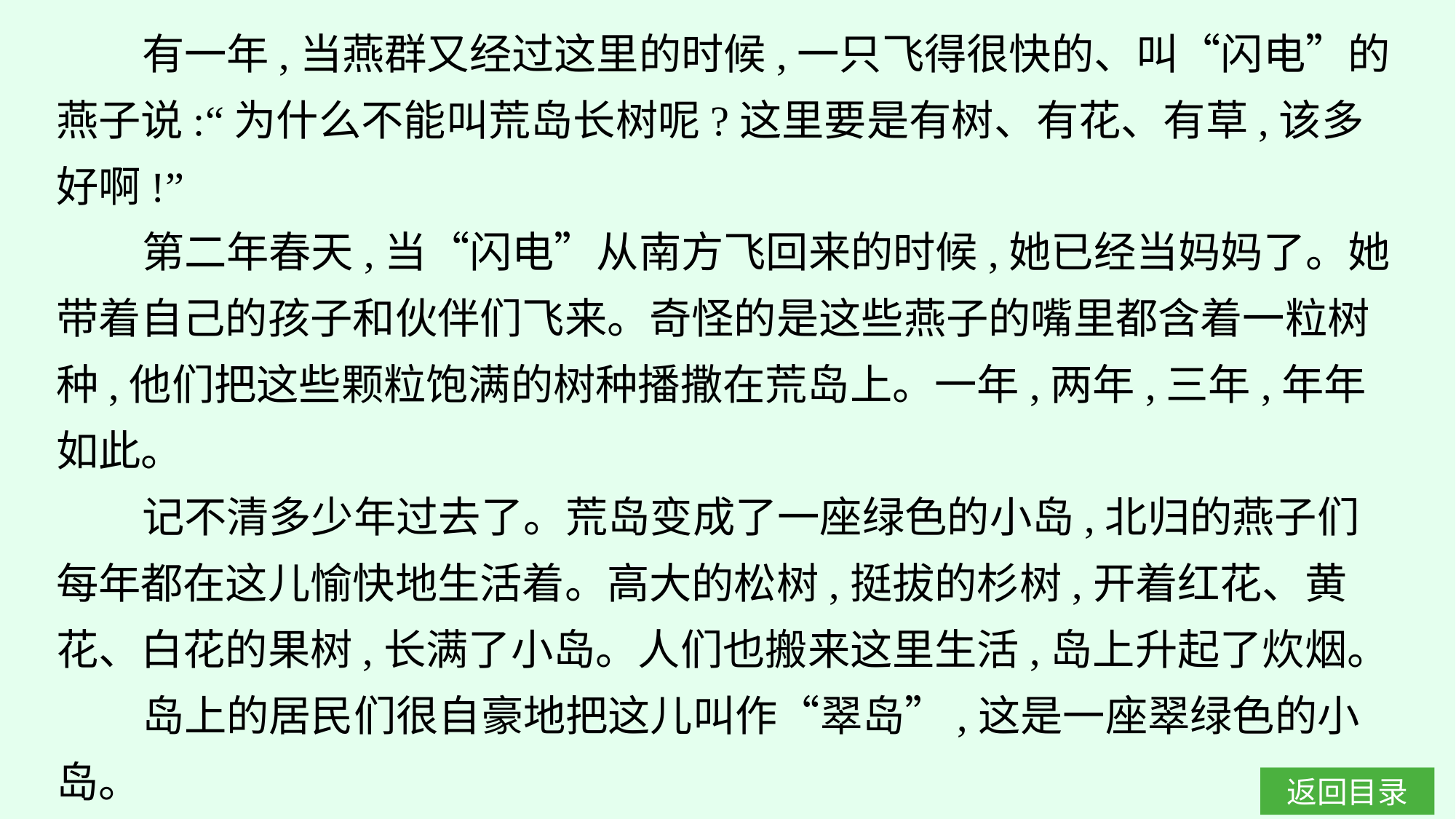

有一年,当燕群又经过这里的时候,一只飞得很快的、叫“闪电”的燕子说:“为什么不能叫荒岛长树呢?这里要是有树、有花、有草,该多好啊!”
第二年春天,当“闪电”从南方飞回来的时候,她已经当妈妈了。她带着自己的孩子和伙伴们飞来。奇怪的是这些燕子的嘴里都含着一粒树种,他们把这些颗粒饱满的树种播撒在荒岛上。一年,两年,三年,年年如此。
记不清多少年过去了。荒岛变成了一座绿色的小岛,北归的燕子们每年都在这儿愉快地生活着。高大的松树,挺拔的杉树,开着红花、黄花、白花的果树,长满了小岛。人们也搬来这里生活,岛上升起了炊烟。
岛上的居民们很自豪地把这儿叫作“翠岛”,这是一座翠绿色的小岛。
可是,南来北往的燕子呢,却把这儿叫作“闪电岛”,以纪念他们那位很平凡的祖先。
(选自《小巴掌童话全集》,有删改)